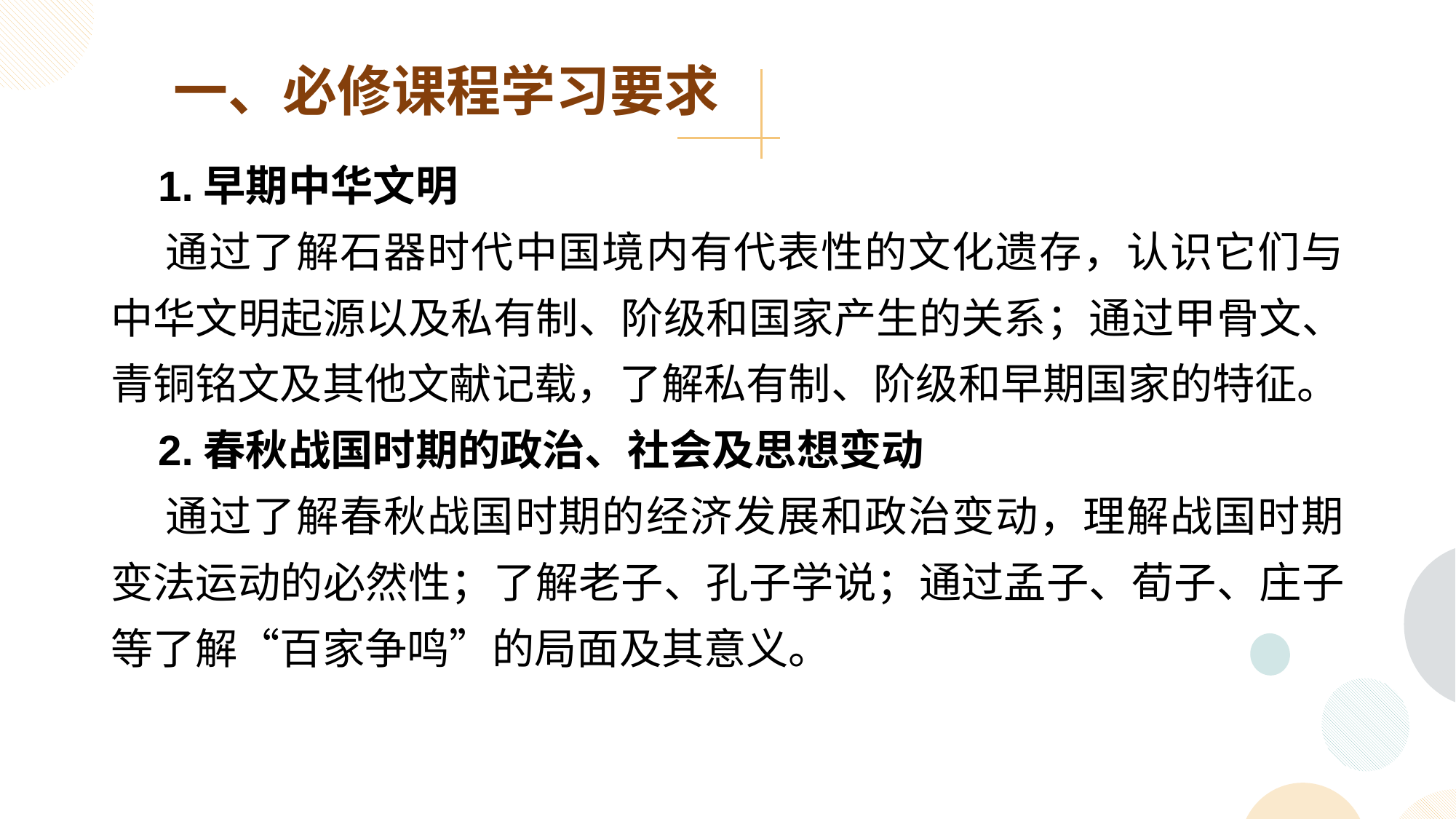

一、必修课程学习要求
    1.早期中华文明
    通过了解石器时代中国境内有代表性的文化遗存，认识它们与中华文明起源以及私有制、阶级和国家产生的关系；通过甲骨文、青铜铭文及其他文献记载，了解私有制、阶级和早期国家的特征。
    2.春秋战国时期的政治、社会及思想变动
    通过了解春秋战国时期的经济发展和政治变动，理解战国时期变法运动的必然性；了解老子、孔子学说；通过孟子、荀子、庄子等了解“百家争鸣”的局面及其意义。